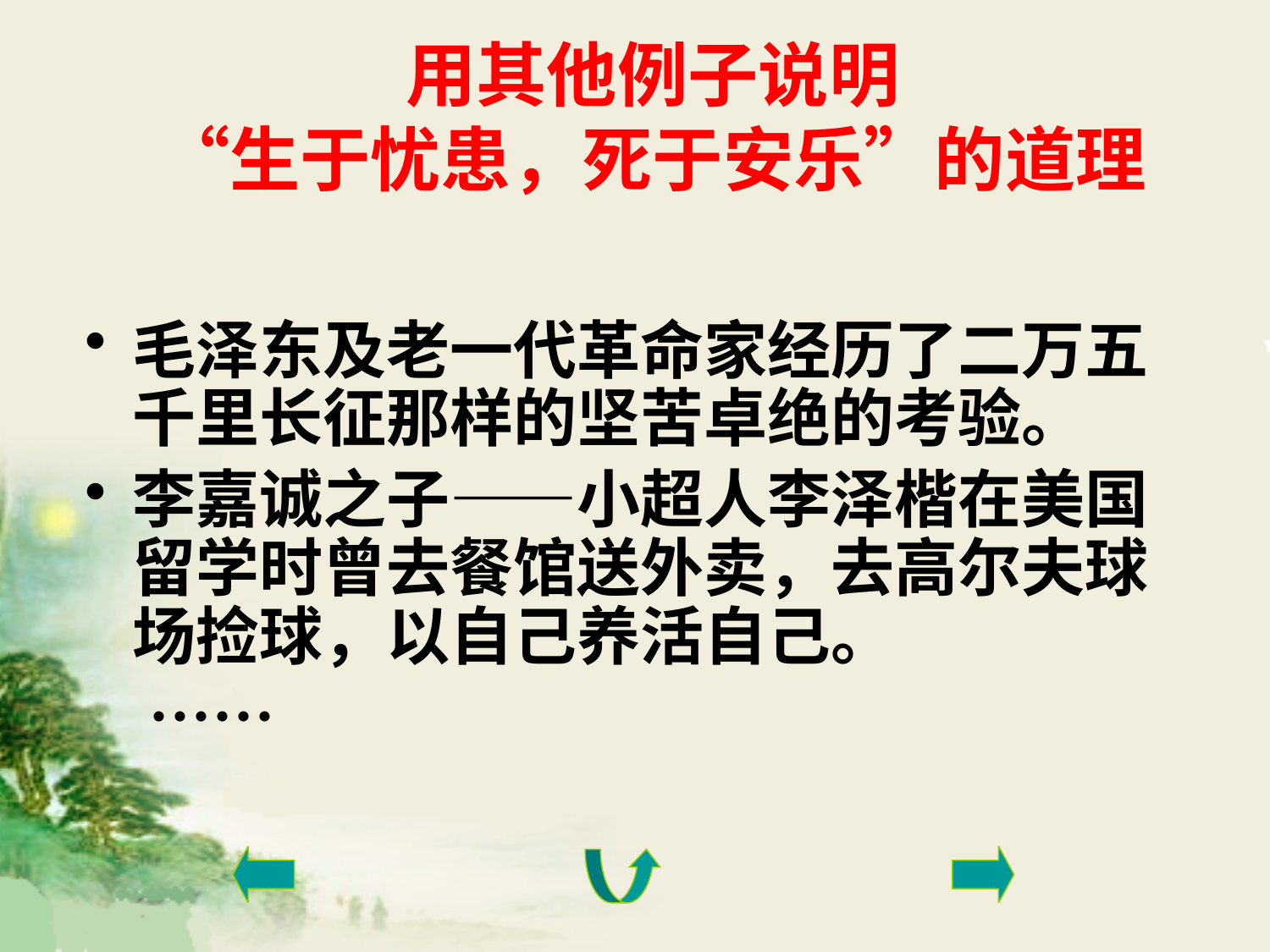

# 用其他例子说明 “生于忧患，死于安乐”的道理
毛泽东及老一代革命家经历了二万五千里长征那样的坚苦卓绝的考验。
李嘉诚之子——小超人李泽楷在美国留学时曾去餐馆送外卖，去高尔夫球场捡球，以自己养活自己。
　……